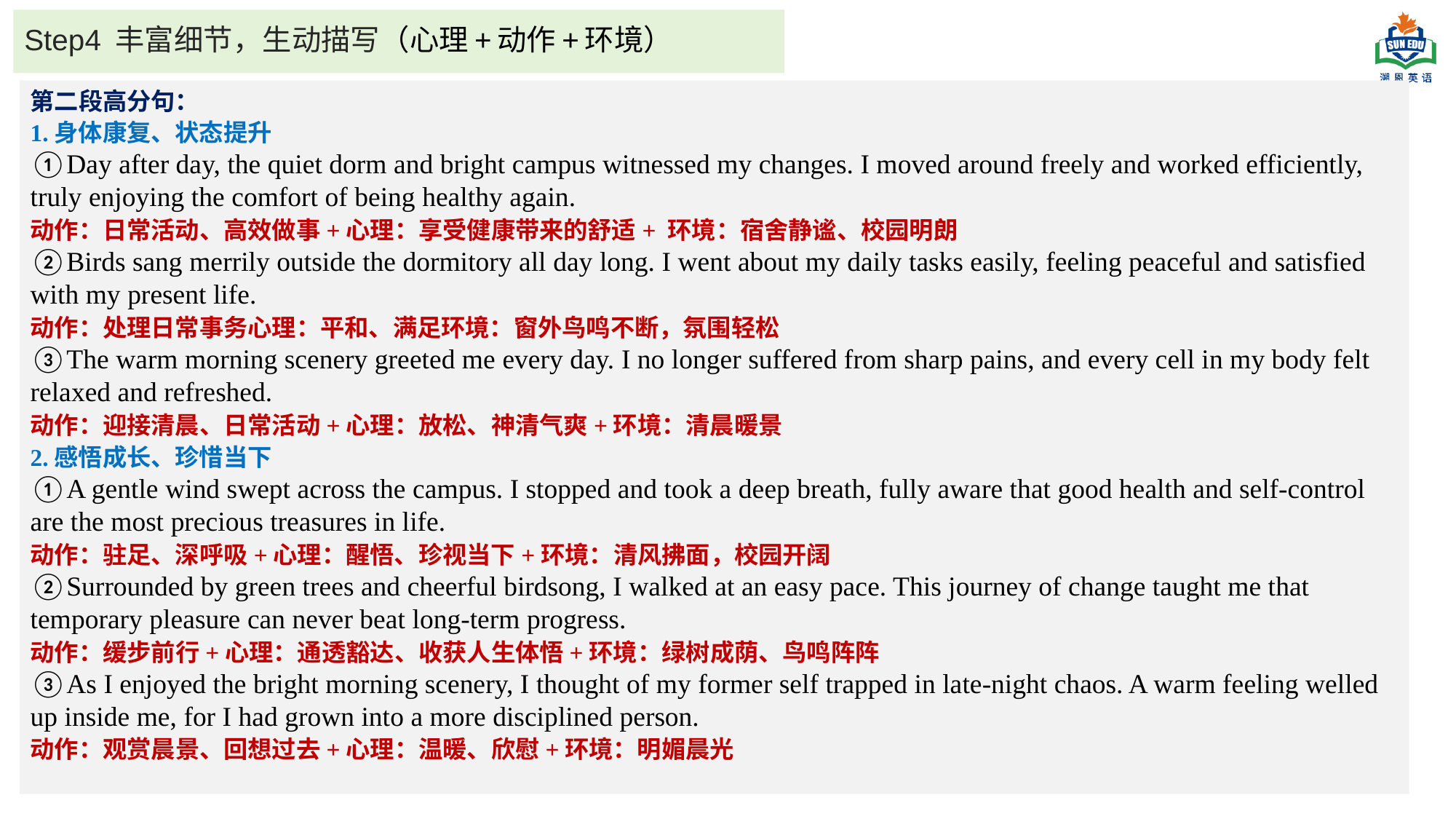

# Step4 丰富细节，生动描写（心理+动作+环境）
第二段高分句：
1.身体康复、状态提升
①Day after day, the quiet dorm and bright campus witnessed my changes. I moved around freely and worked efficiently, truly enjoying the comfort of being healthy again.
动作：日常活动、高效做事+心理：享受健康带来的舒适+ 环境：宿舍静谧、校园明朗
②Birds sang merrily outside the dormitory all day long. I went about my daily tasks easily, feeling peaceful and satisfied with my present life.
动作：处理日常事务心理：平和、满足环境：窗外鸟鸣不断，氛围轻松
③The warm morning scenery greeted me every day. I no longer suffered from sharp pains, and every cell in my body felt relaxed and refreshed.
动作：迎接清晨、日常活动+心理：放松、神清气爽+环境：清晨暖景
2.感悟成长、珍惜当下
①A gentle wind swept across the campus. I stopped and took a deep breath, fully aware that good health and self-control are the most precious treasures in life.
动作：驻足、深呼吸+心理：醒悟、珍视当下+环境：清风拂面，校园开阔
②Surrounded by green trees and cheerful birdsong, I walked at an easy pace. This journey of change taught me that temporary pleasure can never beat long-term progress.
动作：缓步前行+心理：通透豁达、收获人生体悟+环境：绿树成荫、鸟鸣阵阵
③As I enjoyed the bright morning scenery, I thought of my former self trapped in late-night chaos. A warm feeling welled up inside me, for I had grown into a more disciplined person.
动作：观赏晨景、回想过去+心理：温暖、欣慰+环境：明媚晨光